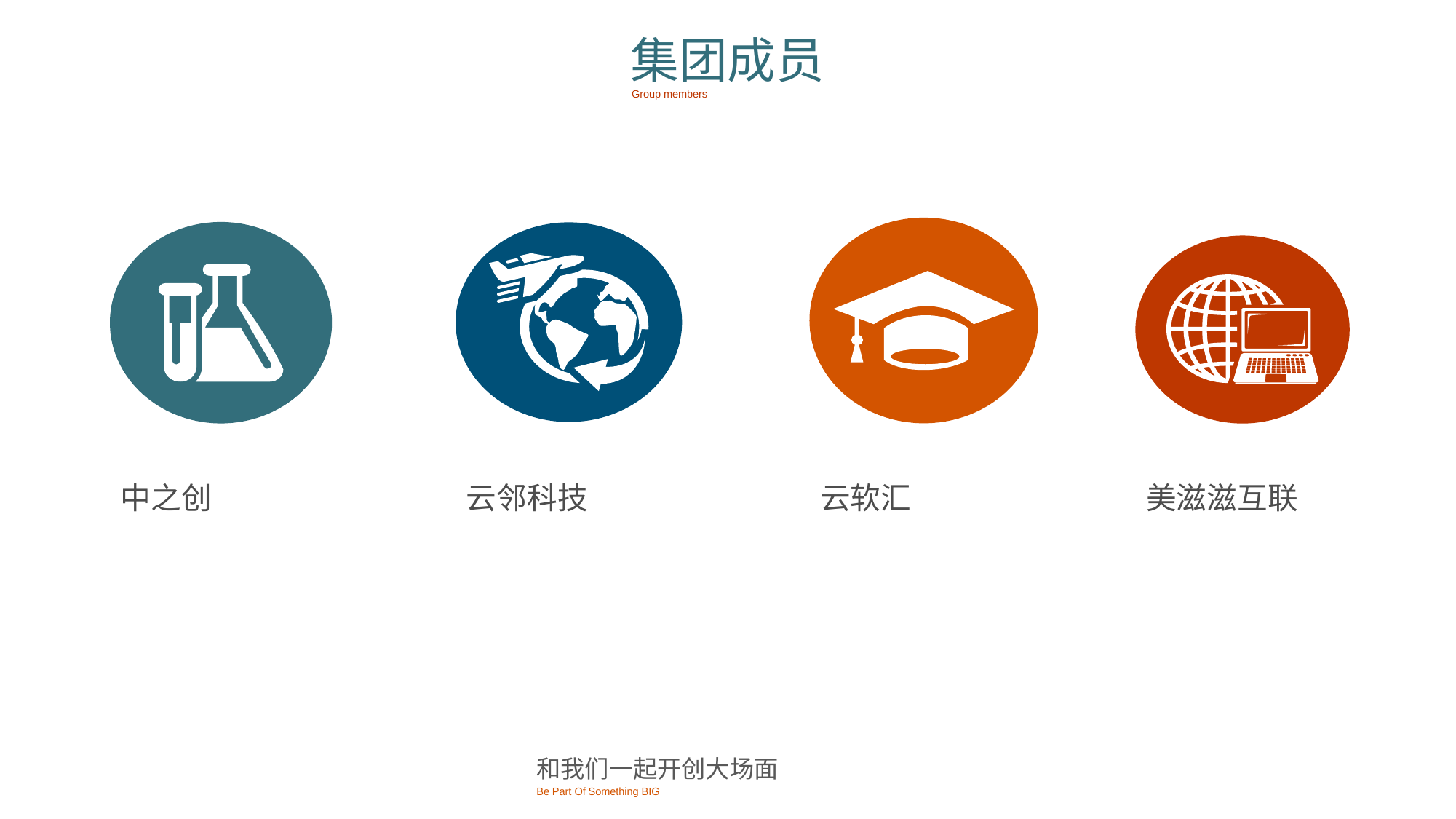

集团成员
Group members

中之创
云邻科技
云软汇
美滋滋互联